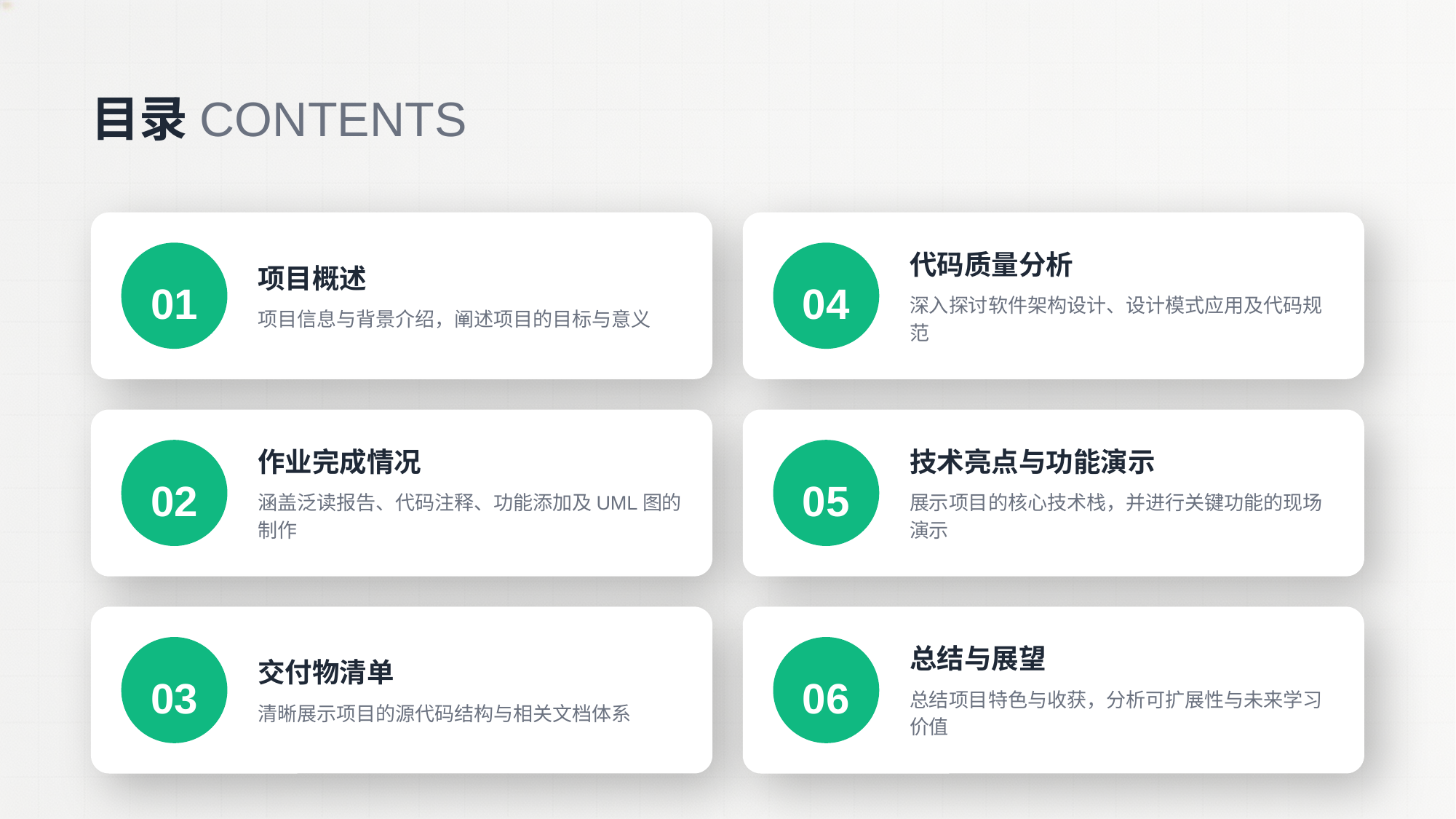

目录CONTENTS

项目概述
项目信息与背景介绍，阐述项目的目标与意义
代码质量分析
深入探讨软件架构设计、设计模式应用及代码规范

01
04

作业完成情况
涵盖泛读报告、代码注释、功能添加及UML图的制作
技术亮点与功能演示
展示项目的核心技术栈，并进行关键功能的现场演示

02
05

交付物清单
清晰展示项目的源代码结构与相关文档体系
总结与展望
总结项目特色与收获，分析可扩展性与未来学习价值

03
06